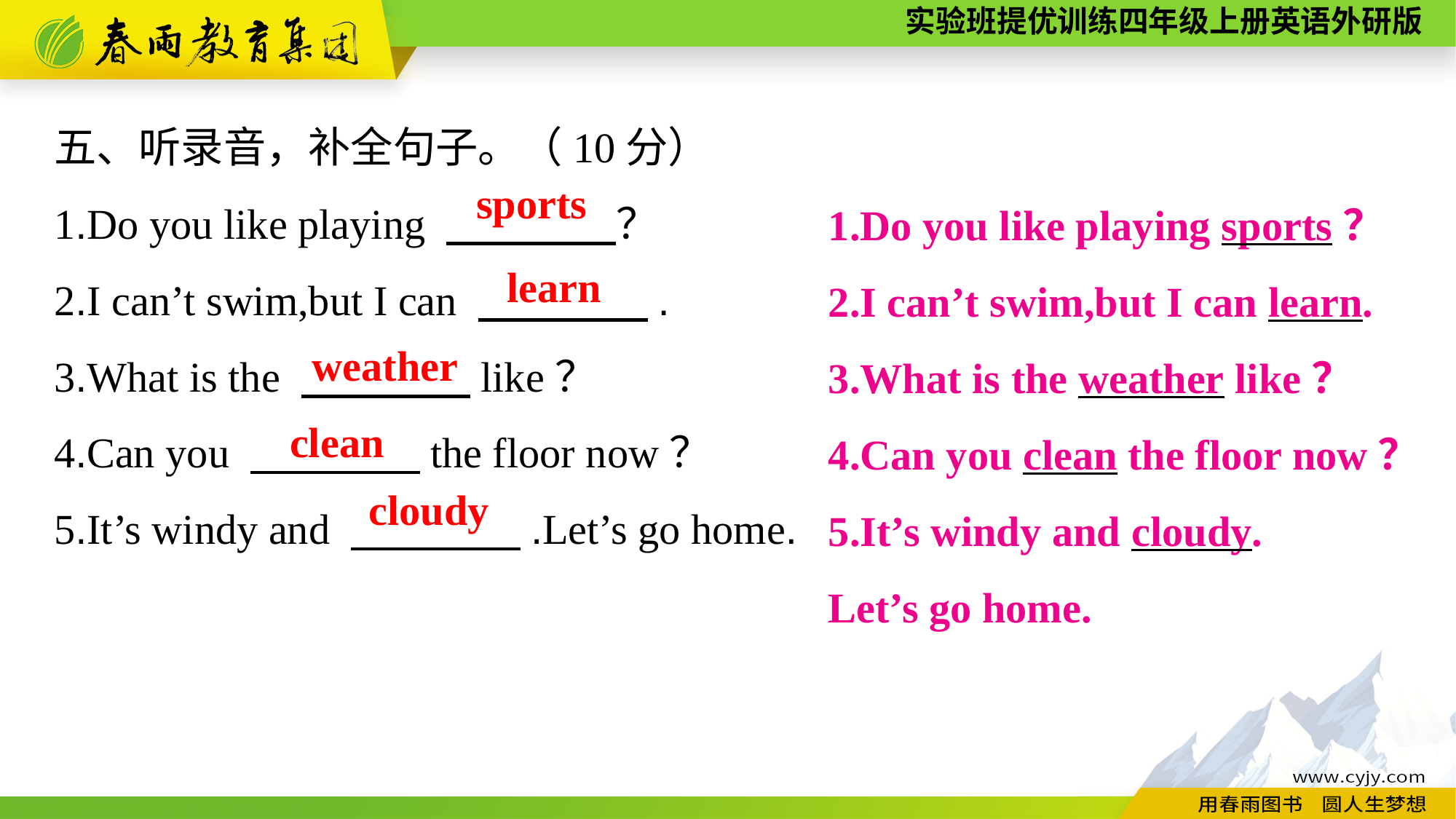

五、听录音，补全句子。（10分）
1.Do you like playing 　　　　？
2.I can’t swim,but I can 　　　　.
3.What is the 　　　　like？
4.Can you 　　　　the floor now？
5.It’s windy and 　　　　.Let’s go home.
1.Do you like playing sports？
2.I can’t swim,but I can learn.
3.What is the weather like？
4.Can you clean the floor now？
5.It’s windy and cloudy.
Let’s go home.
sports
learn
weather
clean
 cloudy